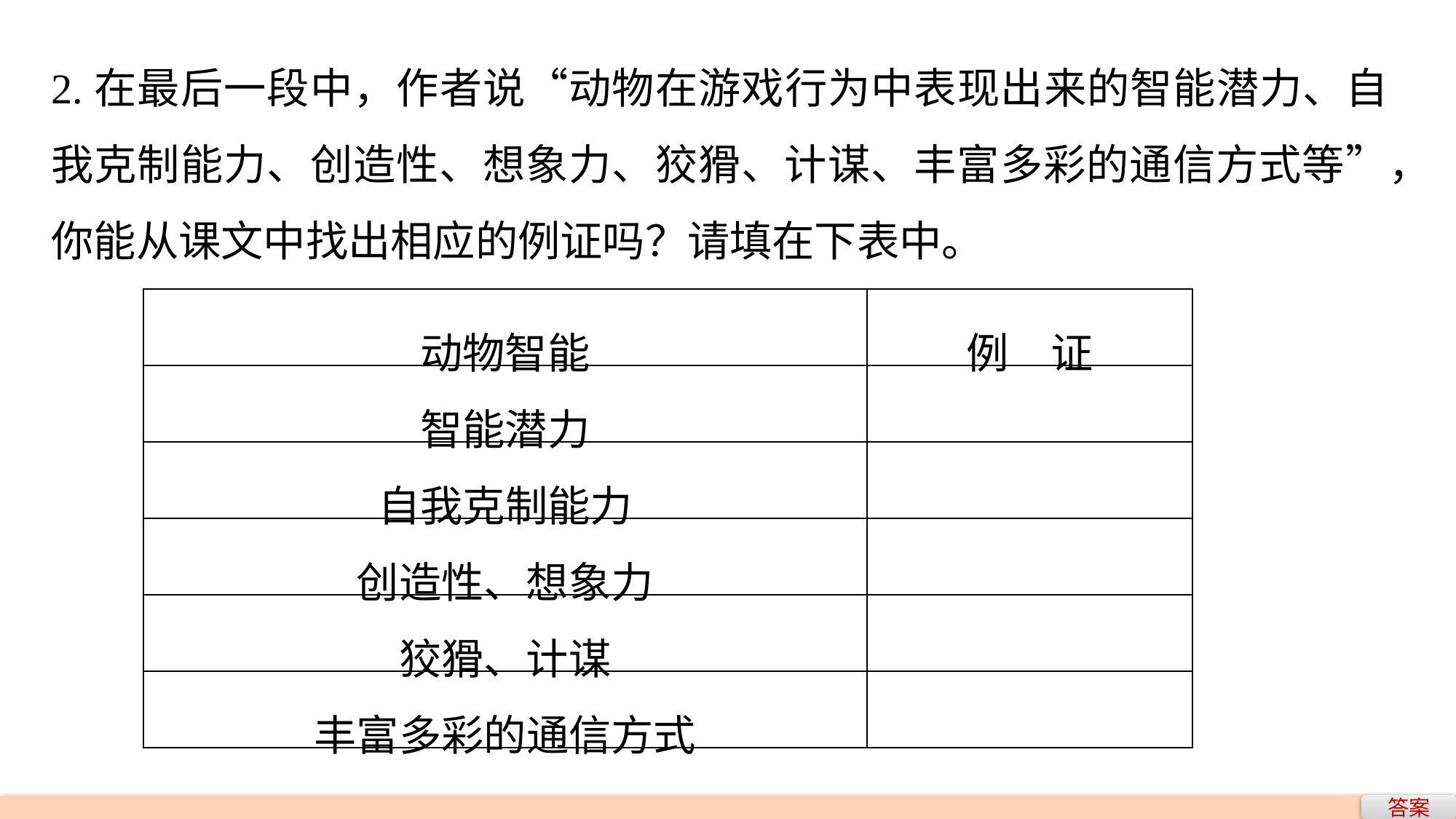

2.在最后一段中，作者说“动物在游戏行为中表现出来的智能潜力、自我克制能力、创造性、想象力、狡猾、计谋、丰富多彩的通信方式等”，你能从课文中找出相应的例证吗？请填在下表中。
| 动物智能 | 例　证 |
| --- | --- |
| 智能潜力 |  |
| 自我克制能力 |  |
| 创造性、想象力 |  |
| 狡猾、计谋 |  |
| 丰富多彩的通信方式 |  |
答案